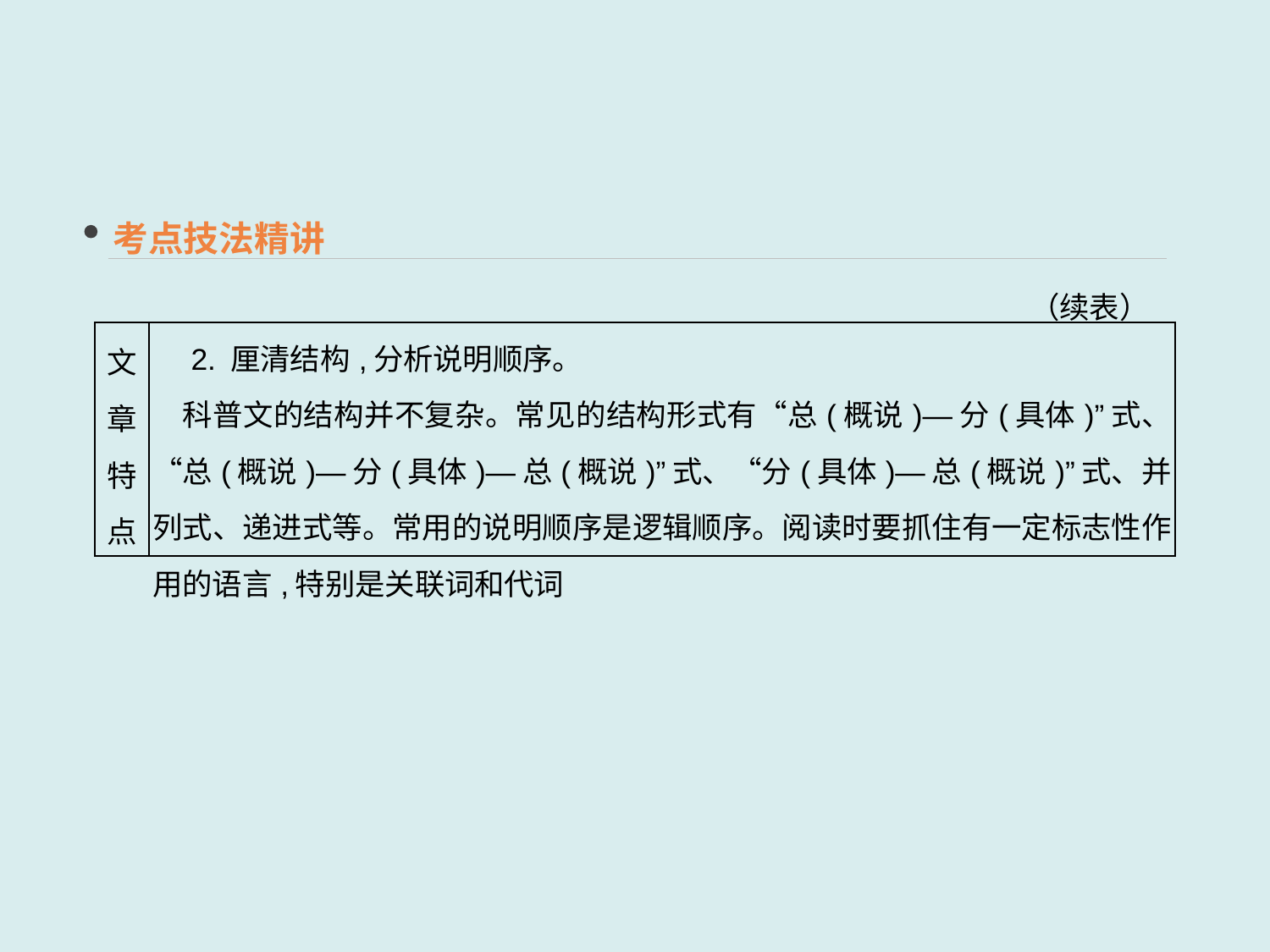

考点技法精讲

（续表）
| 文章 特点 | 2. 厘清结构,分析说明顺序。 　科普文的结构并不复杂。常见的结构形式有“总(概说)—分(具体)”式、“总(概说)—分(具体)—总(概说)”式、“分(具体)—总(概说)”式、并列式、递进式等。常用的说明顺序是逻辑顺序。阅读时要抓住有一定标志性作用的语言,特别是关联词和代词 |
| --- | --- |